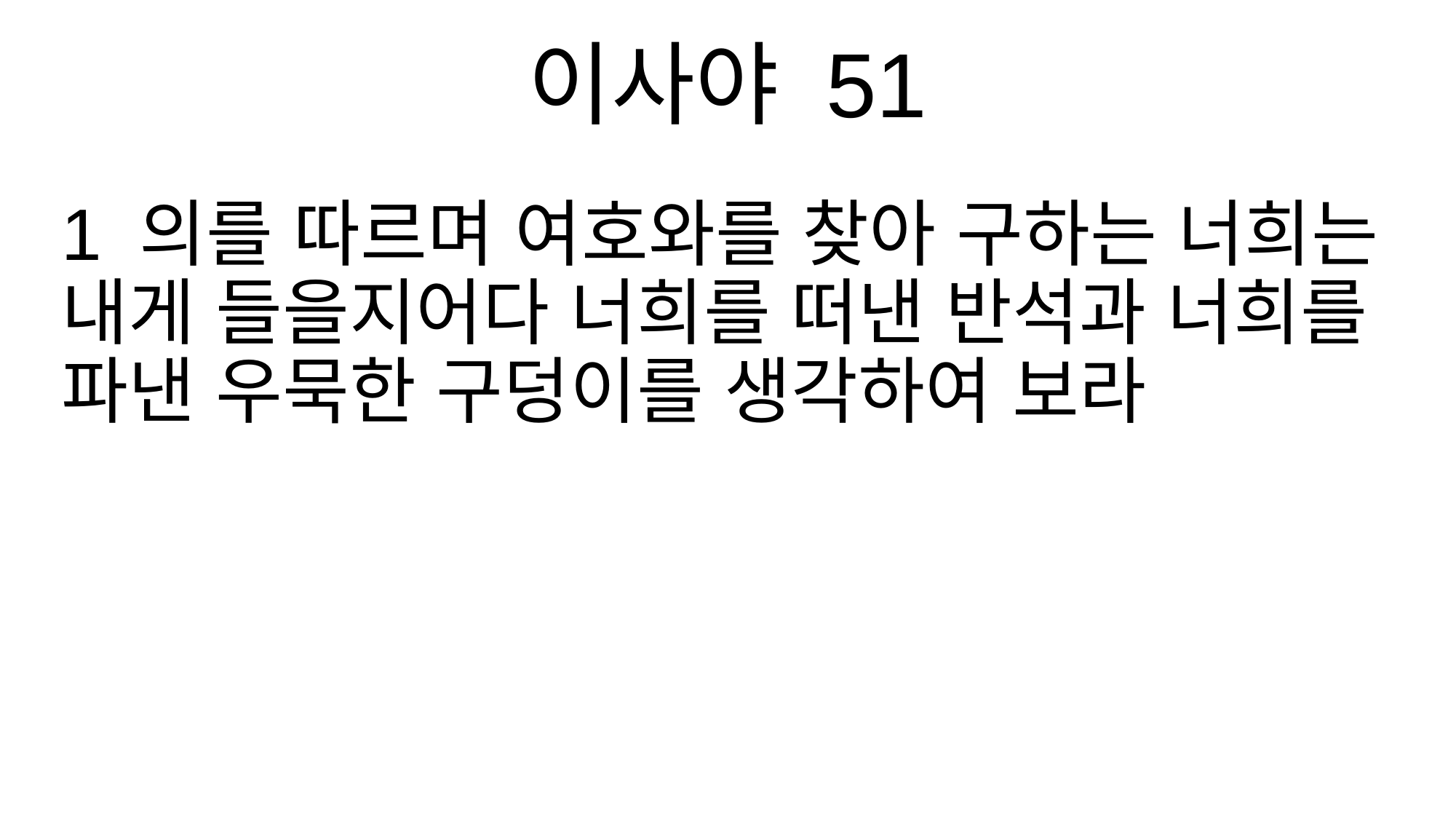

이사야 51
1 의를 따르며 여호와를 찾아 구하는 너희는 내게 들을지어다 너희를 떠낸 반석과 너희를 파낸 우묵한 구덩이를 생각하여 보라